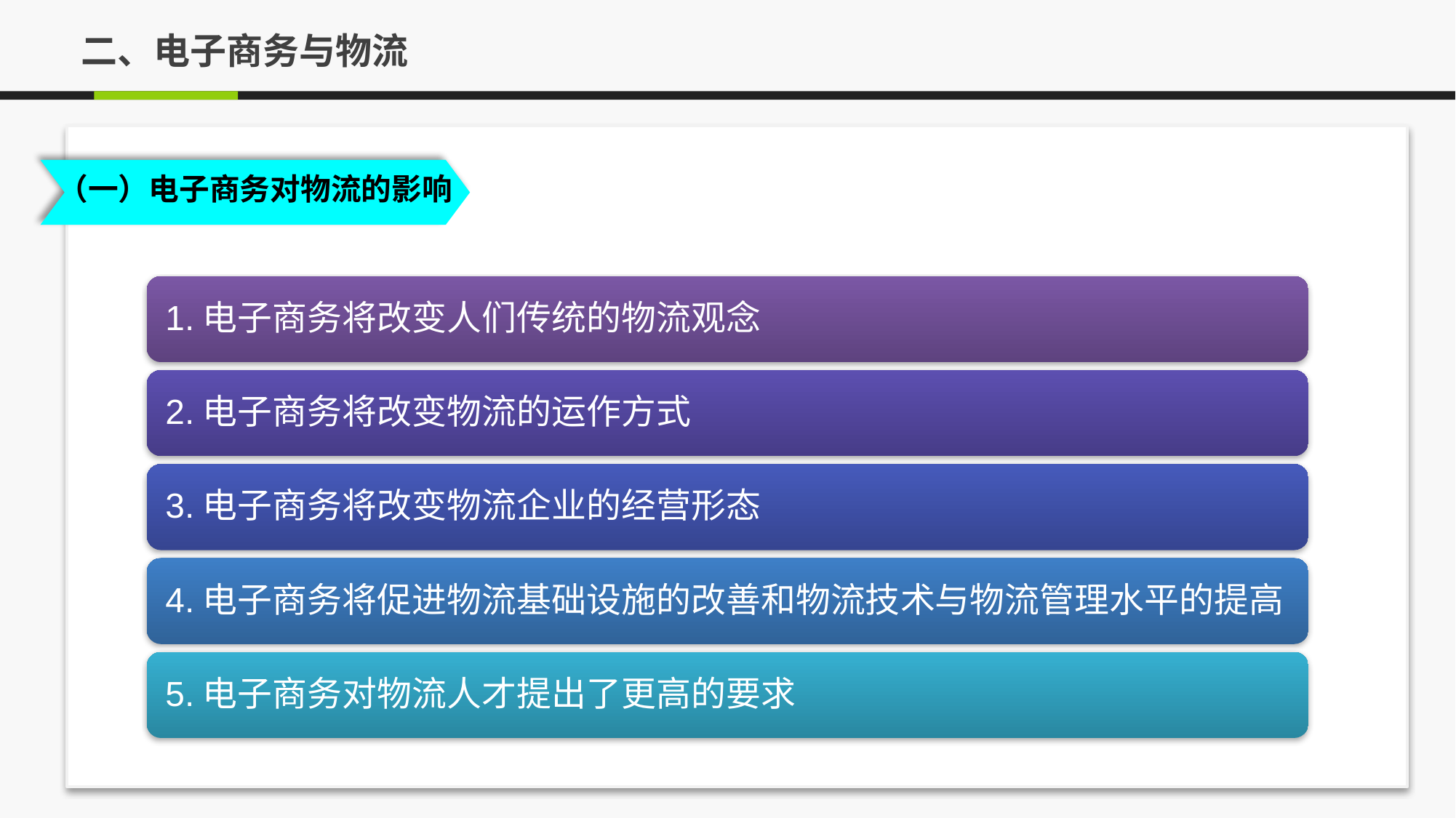

二、电子商务与物流

（一）电子商务对物流的影响
1.电子商务将改变人们传统的物流观念
2.电子商务将改变物流的运作方式
3.电子商务将改变物流企业的经营形态
4.电子商务将促进物流基础设施的改善和物流技术与物流管理水平的提高
5.电子商务对物流人才提出了更高的要求